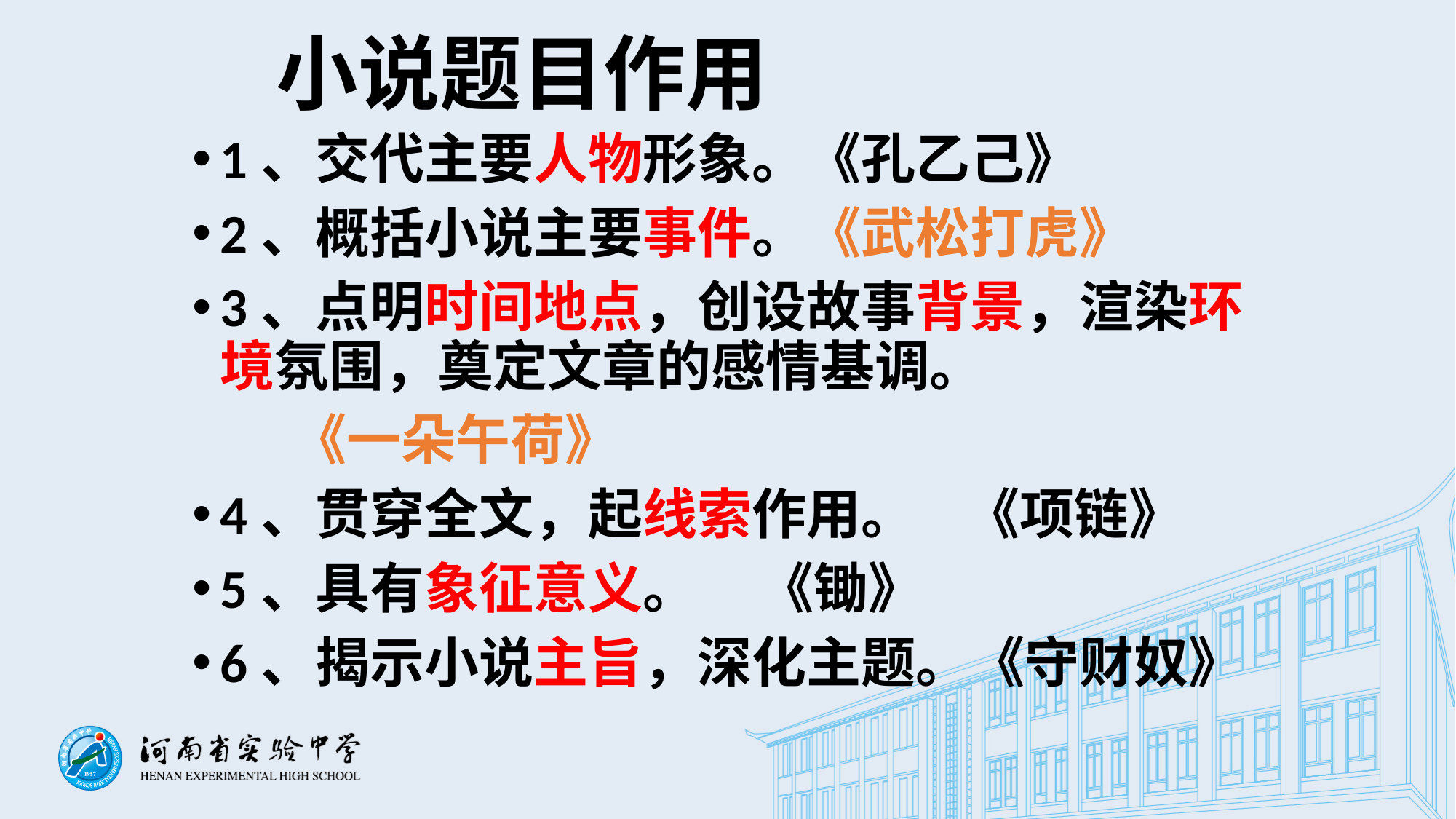

# 小说题目作用
1、交代主要人物形象。《孔乙己》
2、概括小说主要事件。《武松打虎》
3、点明时间地点，创设故事背景，渲染环境氛围，奠定文章的感情基调。
       《一朵午荷》
4、贯穿全文，起线索作用。    《项链》
5、具有象征意义。     《锄》
6、揭示小说主旨，深化主题。《守财奴》